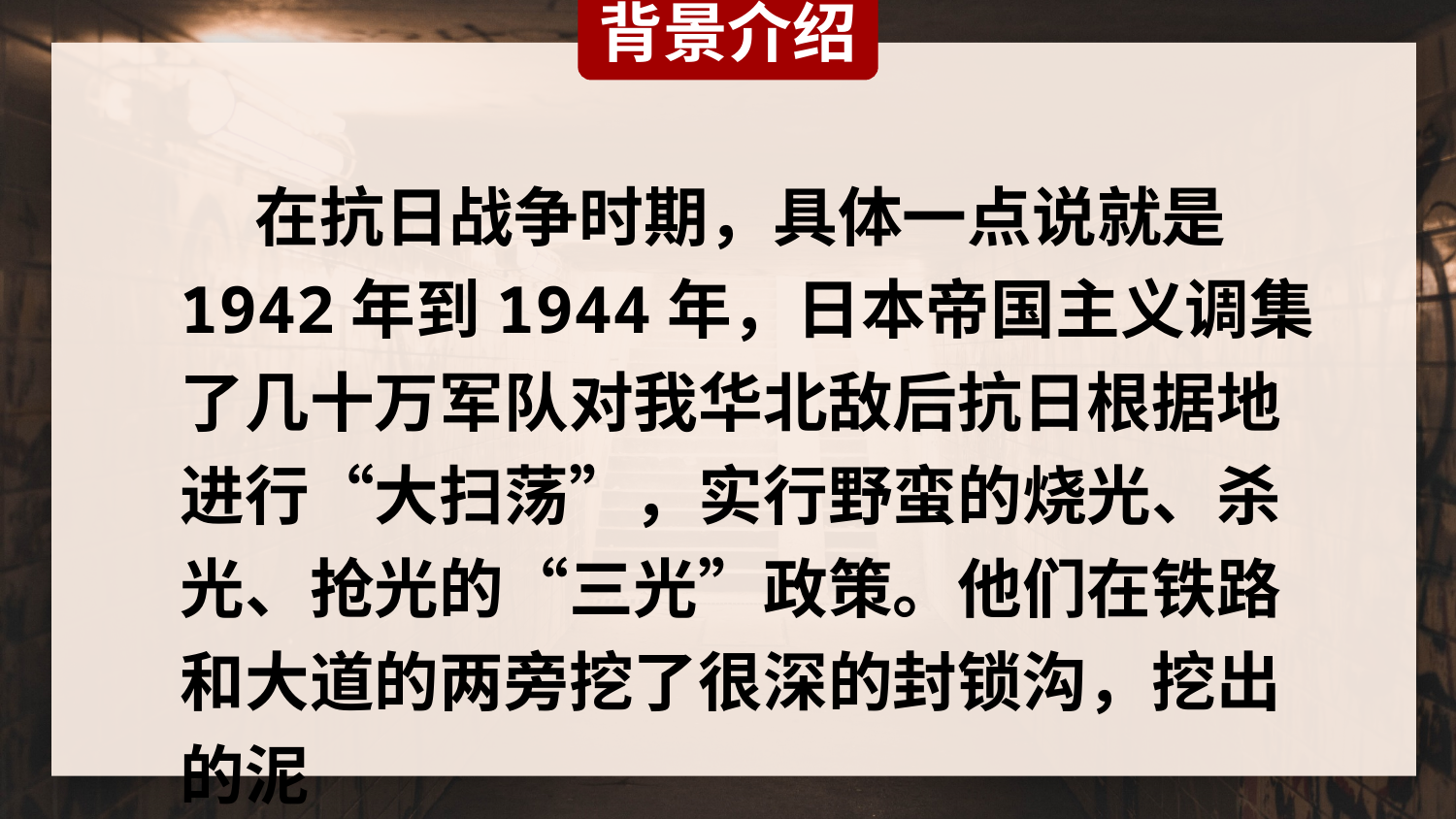

背景介绍
    在抗日战争时期，具体一点说就是1942年到1944年，日本帝国主义调集了几十万军队对我华北敌后抗日根据地进行“大扫荡”，实行野蛮的烧光、杀光、抢光的“三光”政策。他们在铁路和大道的两旁挖了很深的封锁沟，挖出的泥